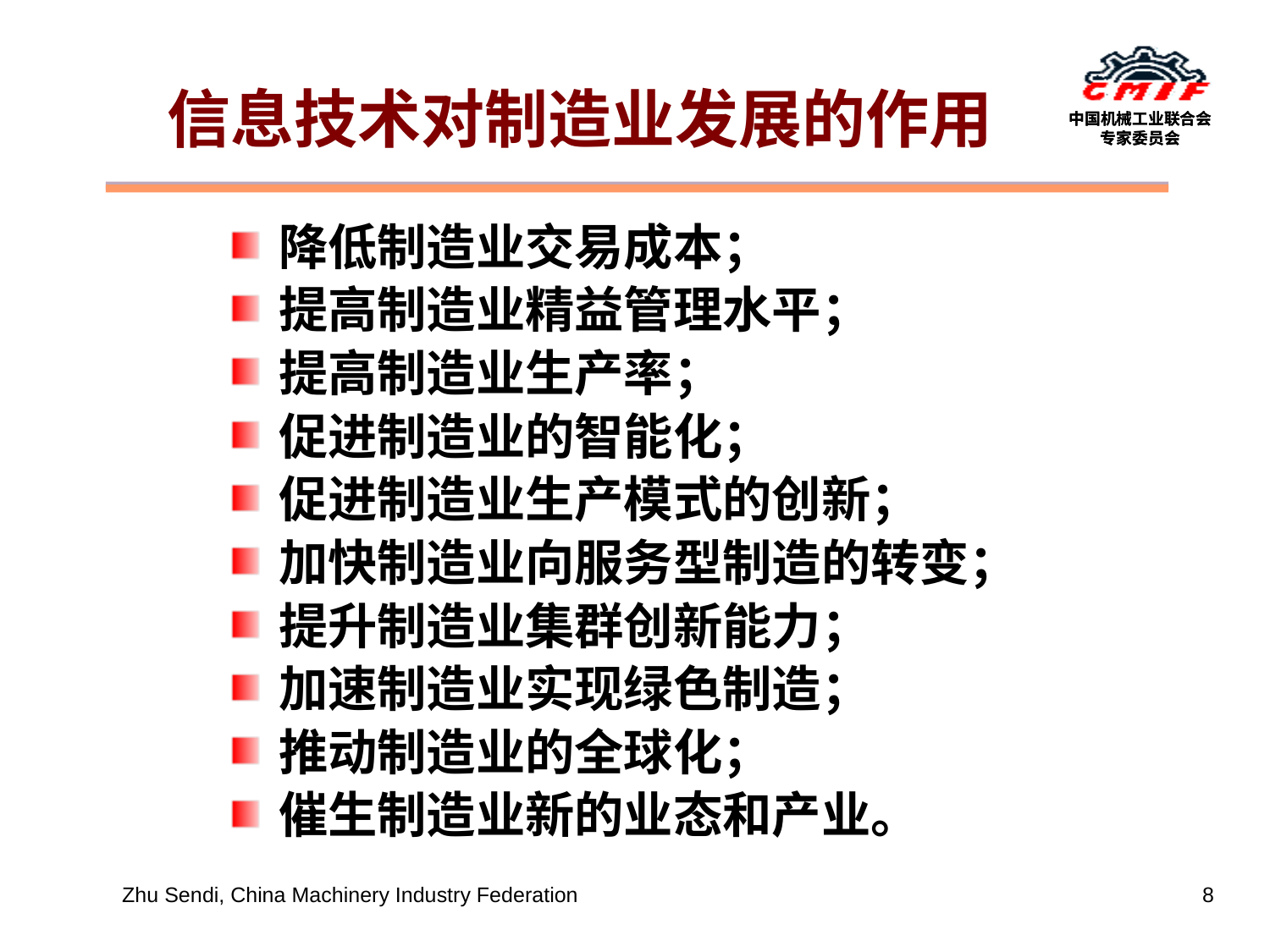

# 信息技术对制造业发展的作用
降低制造业交易成本；
提高制造业精益管理水平；
提高制造业生产率；
促进制造业的智能化；
促进制造业生产模式的创新；
加快制造业向服务型制造的转变；
提升制造业集群创新能力；
加速制造业实现绿色制造；
推动制造业的全球化；
催生制造业新的业态和产业。
Zhu Sendi, China Machinery Industry Federation

8